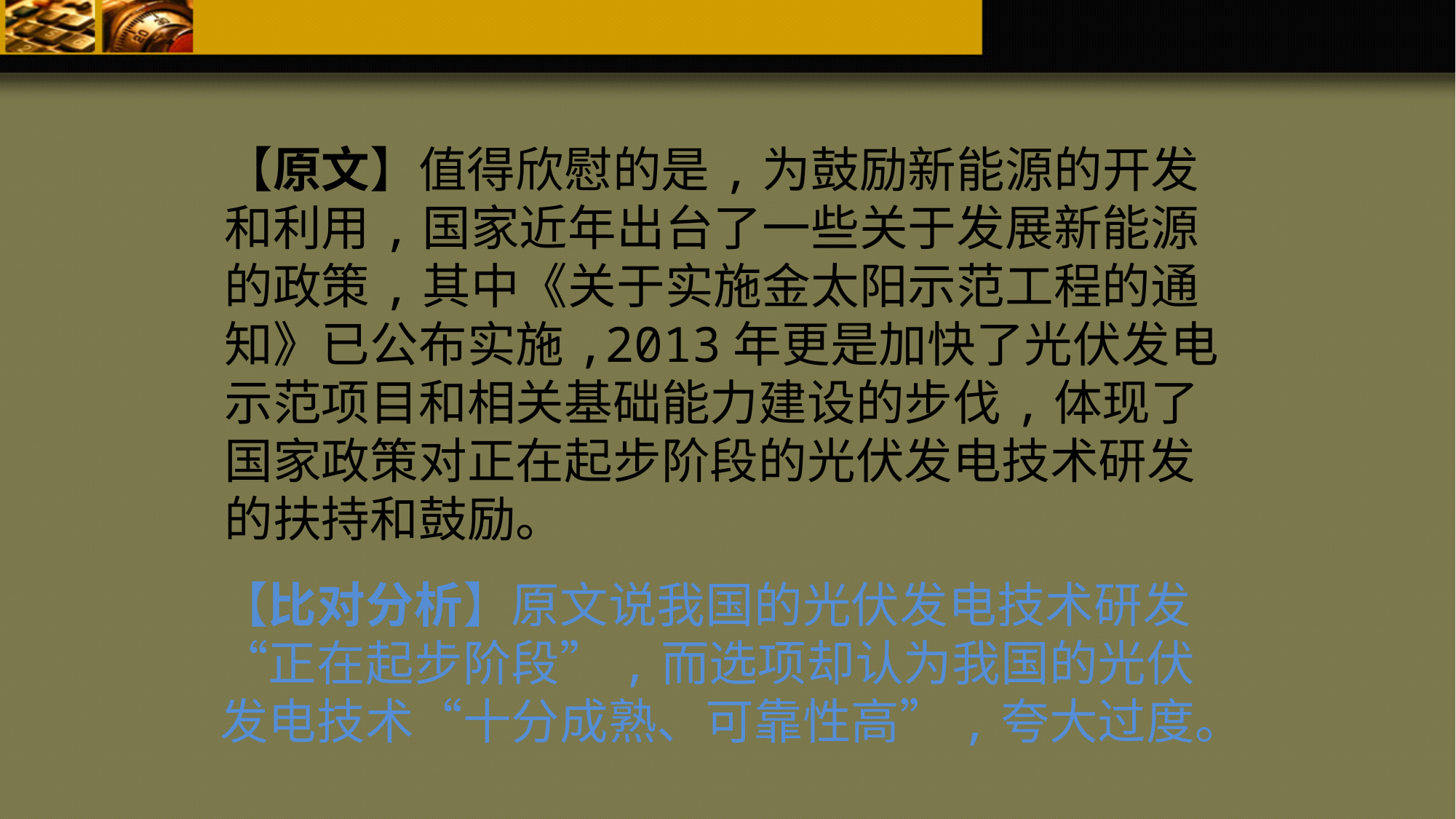

【原文】值得欣慰的是,为鼓励新能源的开发和利用,国家近年出台了一些关于发展新能源的政策,其中《关于实施金太阳示范工程的通知》已公布实施,2013年更是加快了光伏发电示范项目和相关基础能力建设的步伐,体现了国家政策对正在起步阶段的光伏发电技术研发的扶持和鼓励。
【比对分析】原文说我国的光伏发电技术研发“正在起步阶段”,而选项却认为我国的光伏发电技术“十分成熟、可靠性高”,夸大过度。